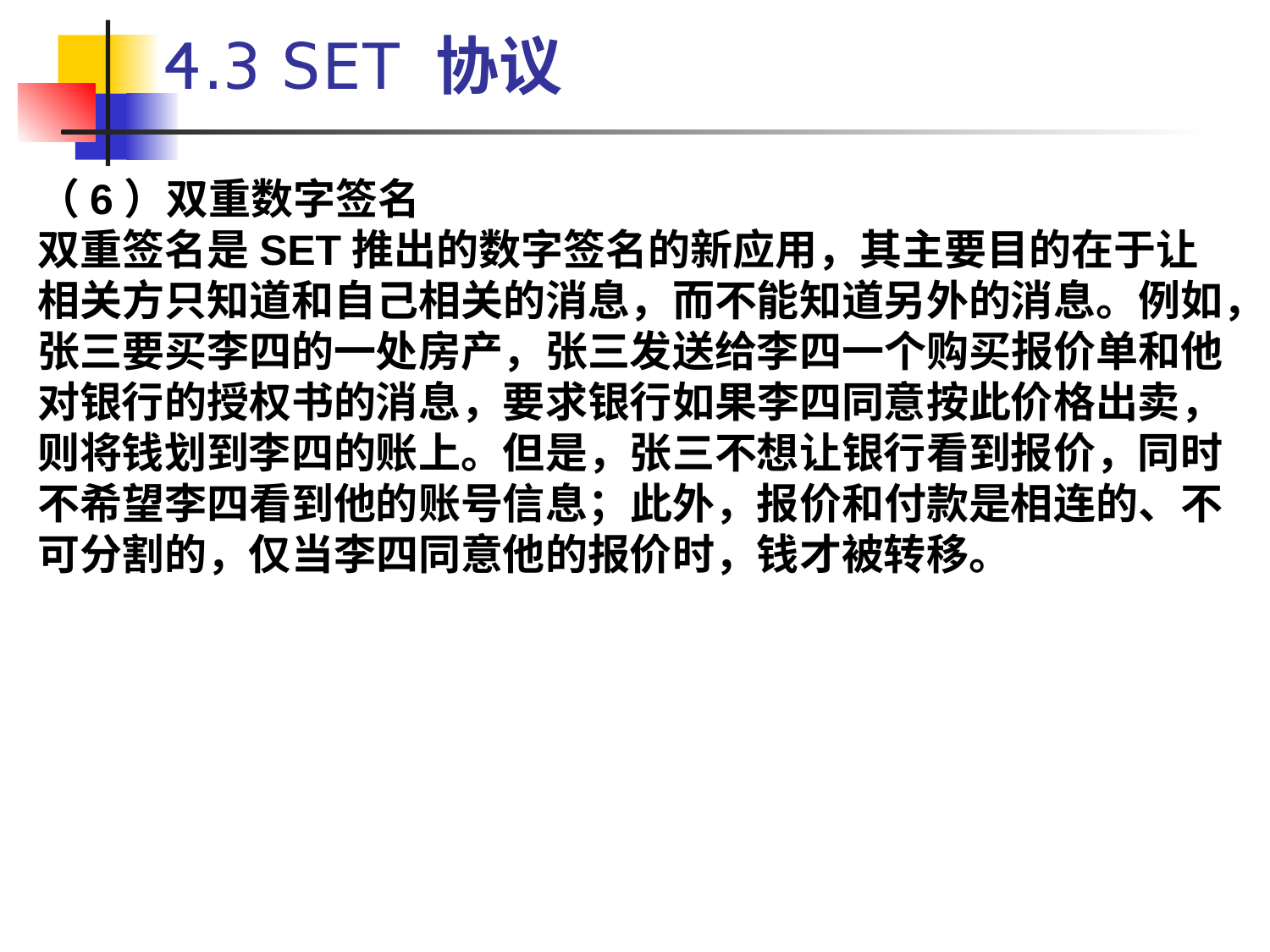

4.3 SET 协议
（6）双重数字签名
双重签名是SET推出的数字签名的新应用，其主要目的在于让相关方只知道和自己相关的消息，而不能知道另外的消息。例如，张三要买李四的一处房产，张三发送给李四一个购买报价单和他对银行的授权书的消息，要求银行如果李四同意按此价格出卖，则将钱划到李四的账上。但是，张三不想让银行看到报价，同时不希望李四看到他的账号信息；此外，报价和付款是相连的、不可分割的，仅当李四同意他的报价时，钱才被转移。